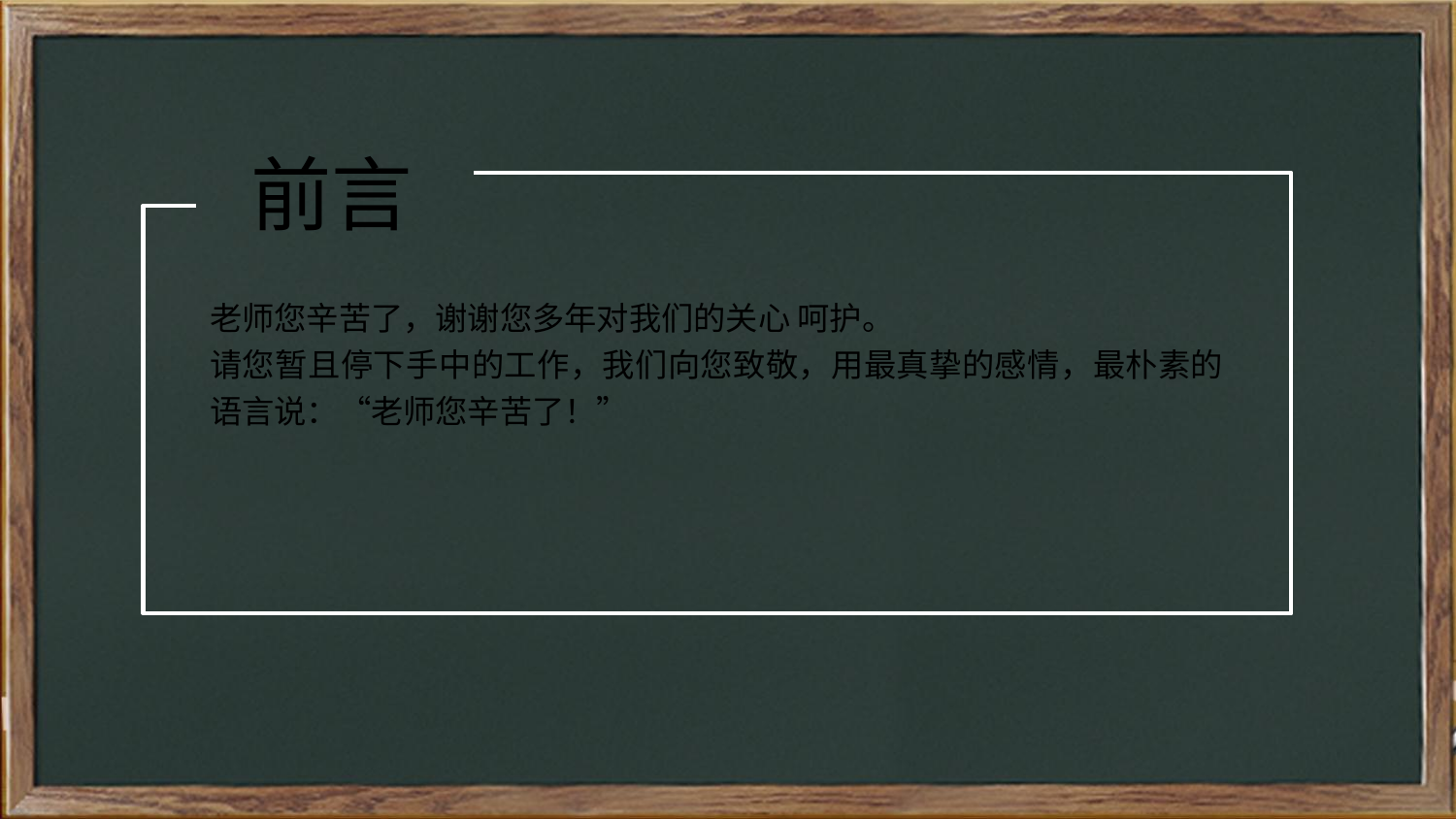

前言

老师您辛苦了，谢谢您多年对我们的关心 呵护。
请您暂且停下手中的工作，我们向您致敬，用最真挚的感情，最朴素的语言说：“老师您辛苦了！”